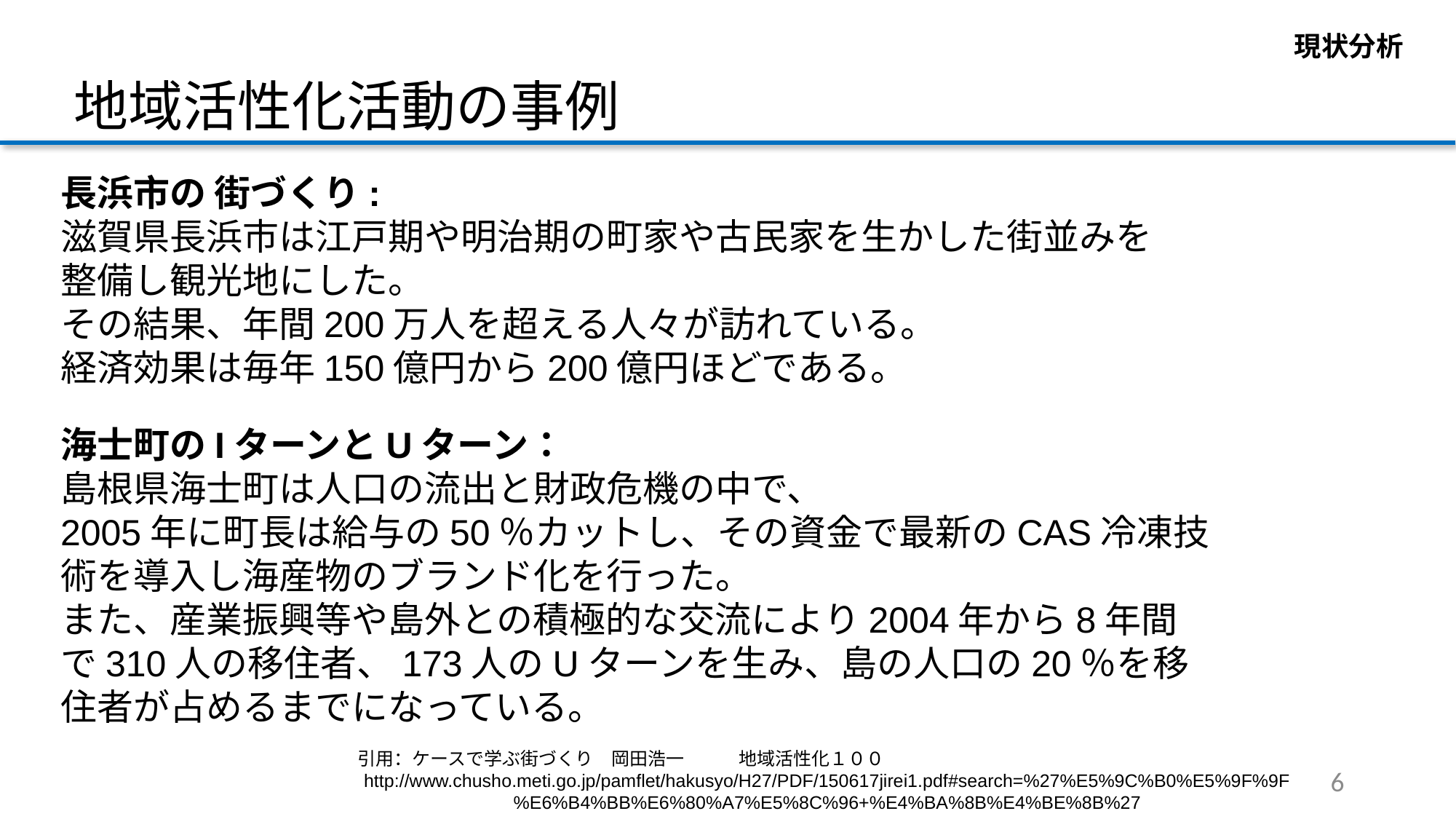

現状分析
地域活性化活動の事例
長浜市​の 街づくり:
滋賀県長浜市は江戸期や明治期の町家や古民家を生かした街並みを
整備し観光地にした。
その結果、年間200万人を超える人々が訪れている。
経済効果は毎年150億円から200億円ほどである。

海士町のIターンとUターン：
島根県海士町は人口の流出と財政危機の中で、
2005年に町長は給与の50％カットし、その資金で最新のCAS冷凍技術を導入し海産物のブランド化を行った。
また、産業振興等や島外との積極的な交流により2004年から8年間で310人の移住者、173人のUターンを生み、島の人口の20％を移住者が占めるまでになっている。

引用：ケースで学ぶ街づくり　岡田浩一　　　地域活性化１００
http://www.chusho.meti.go.jp/pamflet/hakusyo/H27/PDF/150617jirei1.pdf#search=%27%E5%9C%B0%E5%9F%9F%E6%B4%BB%E6%80%A7%E5%8C%96+%E4%BA%8B%E4%BE%8B%27
6